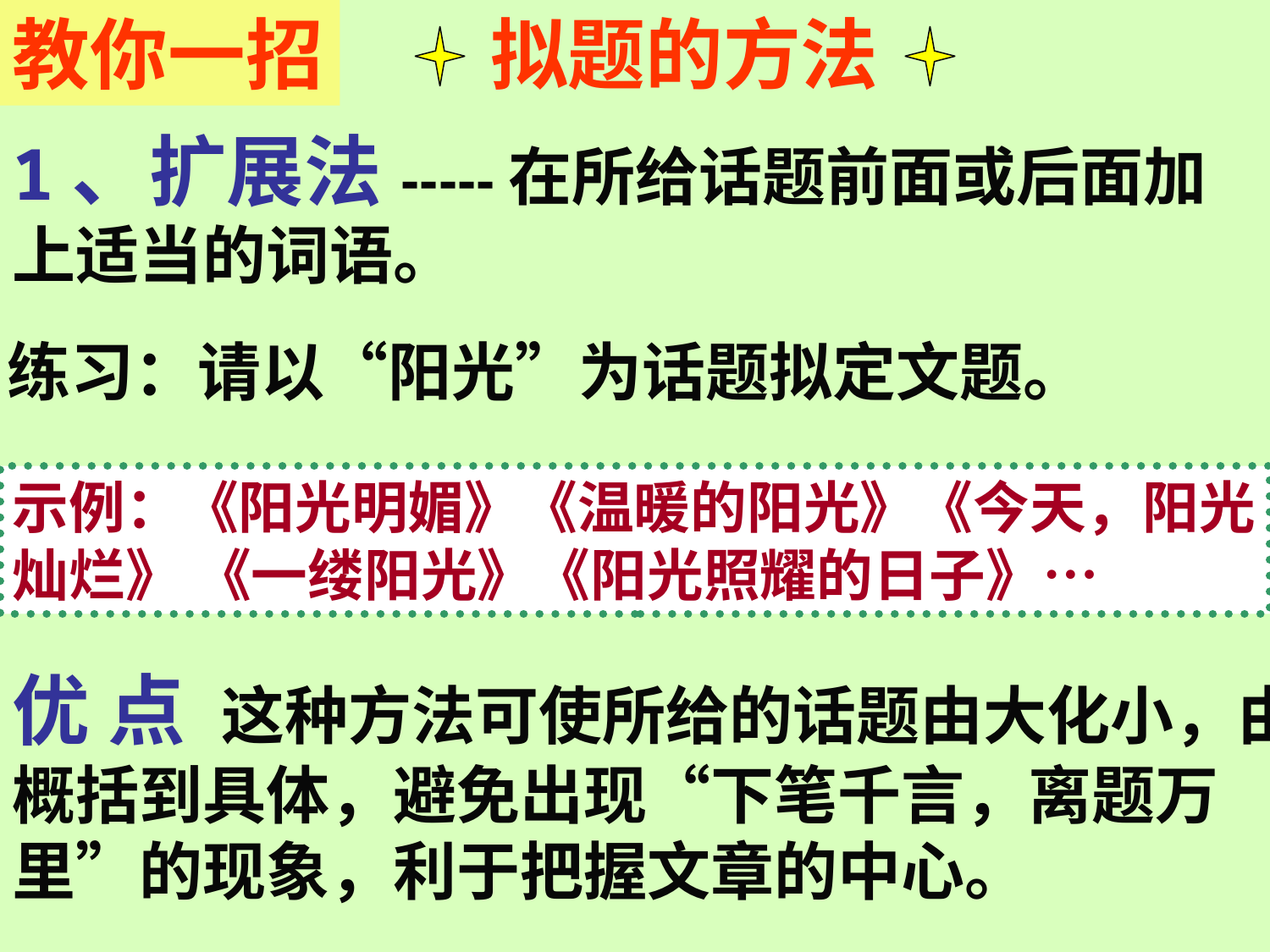

教你一招
    拟题的方法

1、扩展法-----在所给话题前面或后面加上适当的词语。
练习：请以“阳光”为话题拟定文题。
示例：《阳光明媚》《温暖的阳光》《今天，阳光灿烂》 《一缕阳光》《阳光照耀的日子》…
优 点     这种方法可使所给的话题由大化小，由概括到具体，避免出现“下笔千言，离题万里”的现象，利于把握文章的中心。